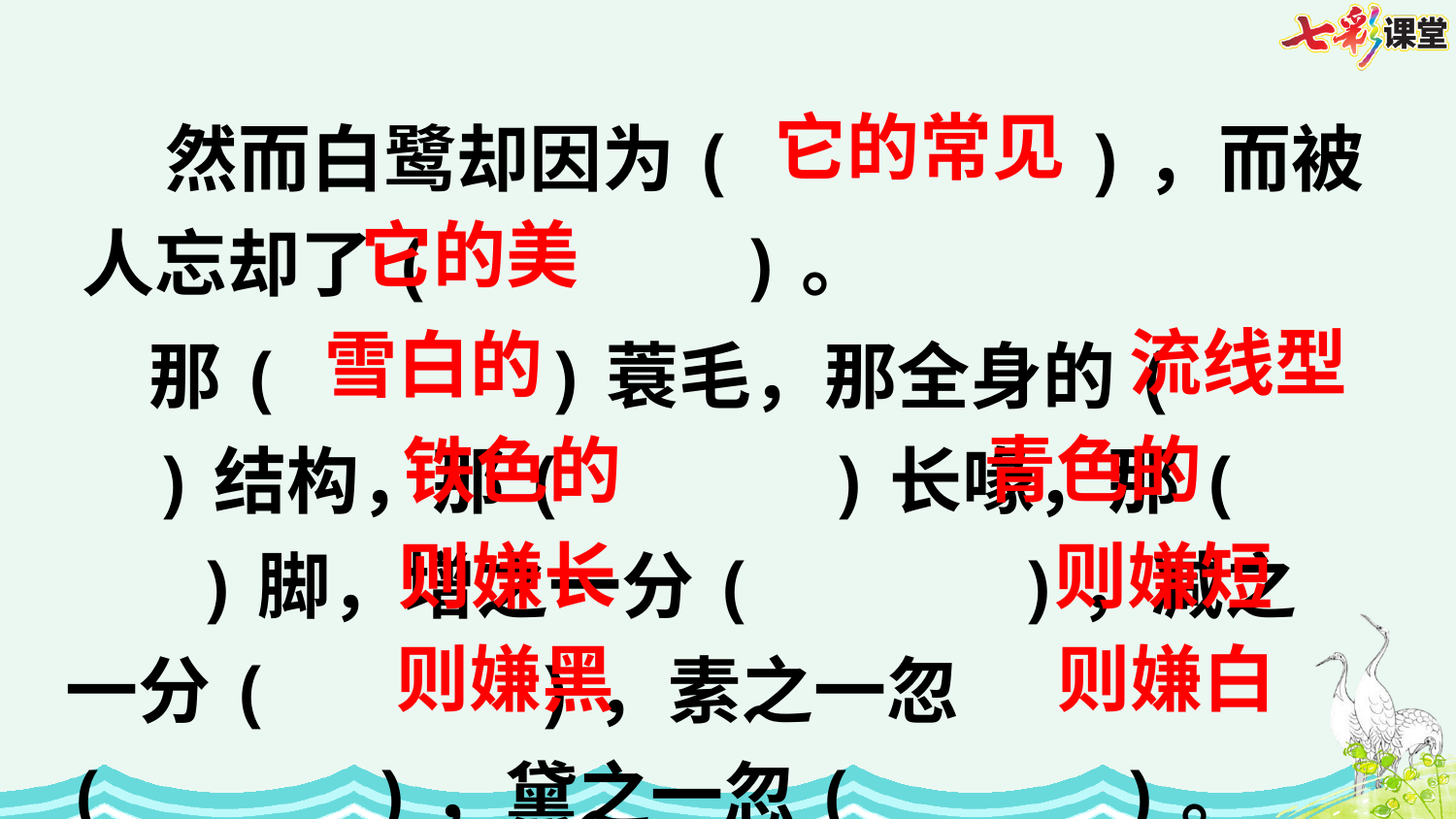

然而白鹭却因为(        )，而被人忘却了(       )。
它的常见
它的美
    那(      )蓑毛，那全身的(      )结构，那(      )长喙，那(      )脚，增之一分(      )，减之一分(      )，素之一忽(      )，黛之一忽(      )。
流线型
雪白的
青色的
铁色的
则嫌长
则嫌短
则嫌黑
则嫌白